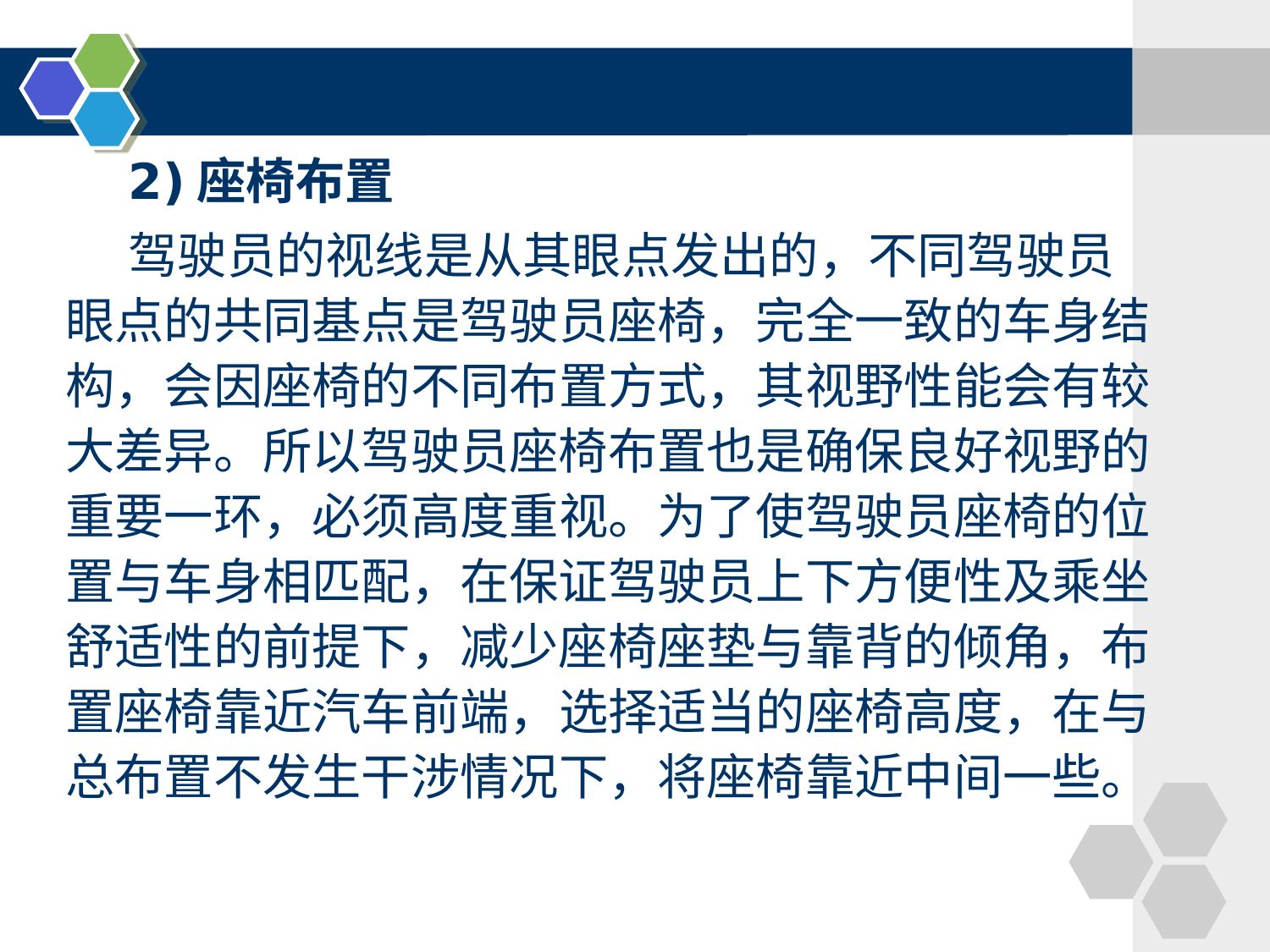

2)座椅布置
驾驶员的视线是从其眼点发出的，不同驾驶员眼点的共同基点是驾驶员座椅，完全一致的车身结构，会因座椅的不同布置方式，其视野性能会有较大差异。所以驾驶员座椅布置也是确保良好视野的重要一环，必须高度重视。为了使驾驶员座椅的位置与车身相匹配，在保证驾驶员上下方便性及乘坐舒适性的前提下，减少座椅座垫与靠背的倾角，布置座椅靠近汽车前端，选择适当的座椅高度，在与总布置不发生干涉情况下，将座椅靠近中间一些。